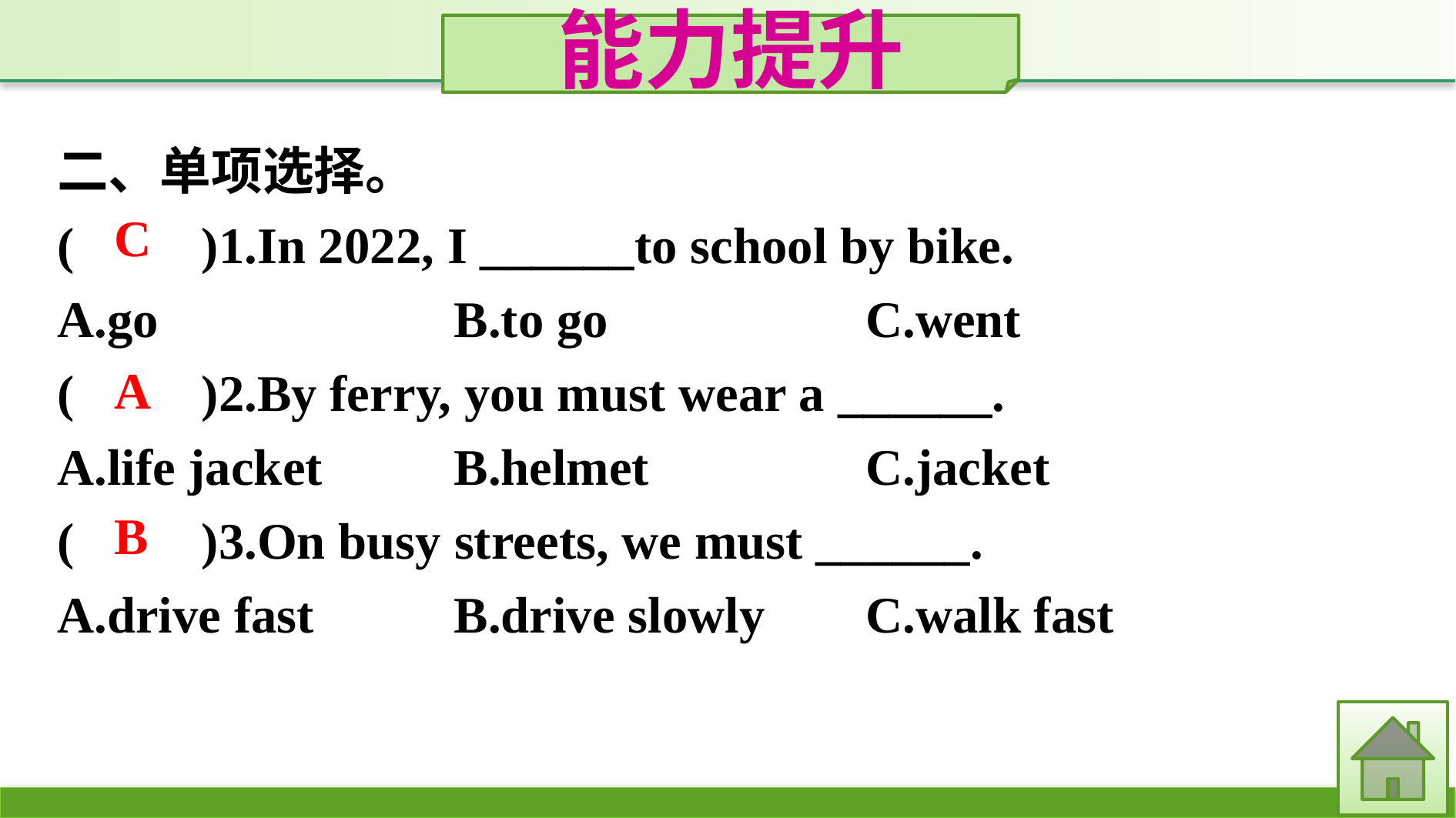

能力提升
二、单项选择。
(　　)1.In 2022, I ______to school by bike.
A.go			B.to go			C.went
(　　)2.By ferry, you must wear a ______.
A.life jacket		B.helmet		C.jacket
(　　)3.On busy streets, we must ______.
A.drive fast		B.drive slowly	C.walk fast
C
A
B